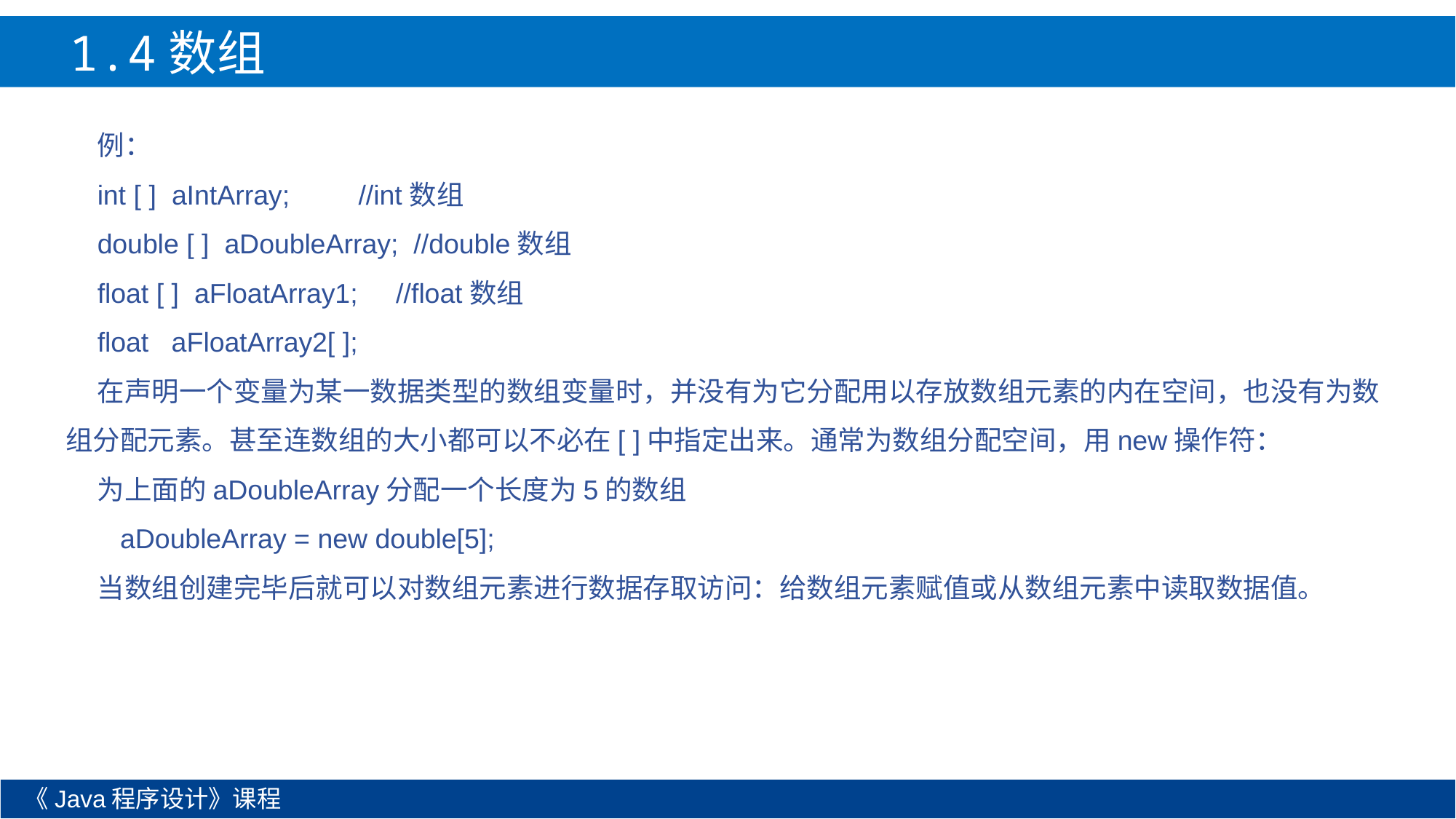

1.4数组
例：
int [ ]  aIntArray;         //int数组
double [ ]  aDoubleArray;  //double数组
float [ ]  aFloatArray1;     //float数组
float   aFloatArray2[ ];
在声明一个变量为某一数据类型的数组变量时，并没有为它分配用以存放数组元素的内在空间，也没有为数组分配元素。甚至连数组的大小都可以不必在[ ]中指定出来。通常为数组分配空间，用new操作符：
为上面的aDoubleArray分配一个长度为5的数组
   aDoubleArray = new double[5];
当数组创建完毕后就可以对数组元素进行数据存取访问：给数组元素赋值或从数组元素中读取数据值。
《Java程序设计》课程